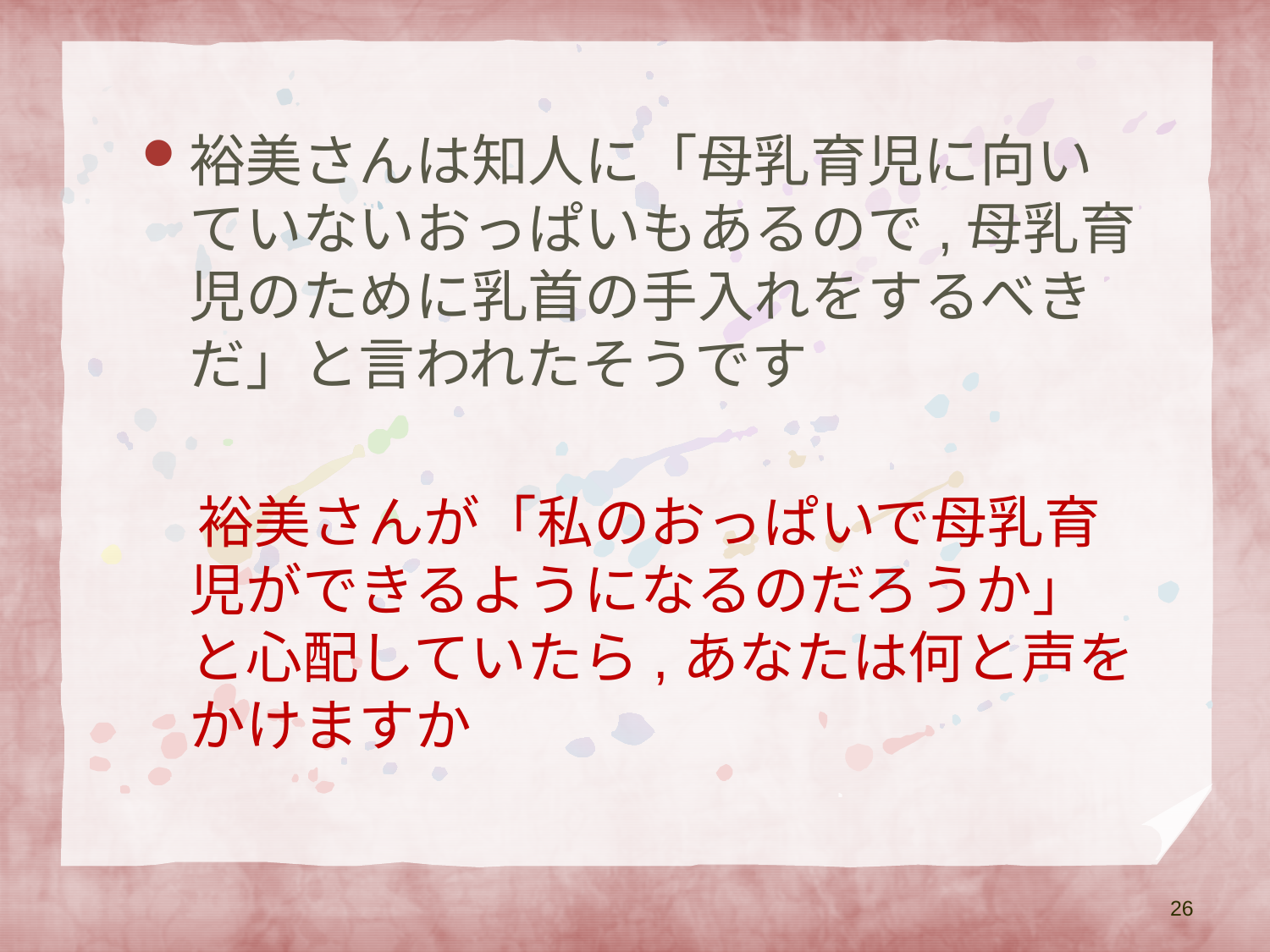

裕美さんは知人に「母乳育児に向いていないおっぱいもあるので,母乳育児のために乳首の手入れをするべきだ」と言われたそうです

　裕美さんが「私のおっぱいで母乳育児ができるようになるのだろうか」と心配していたら,あなたは何と声をかけますか
26